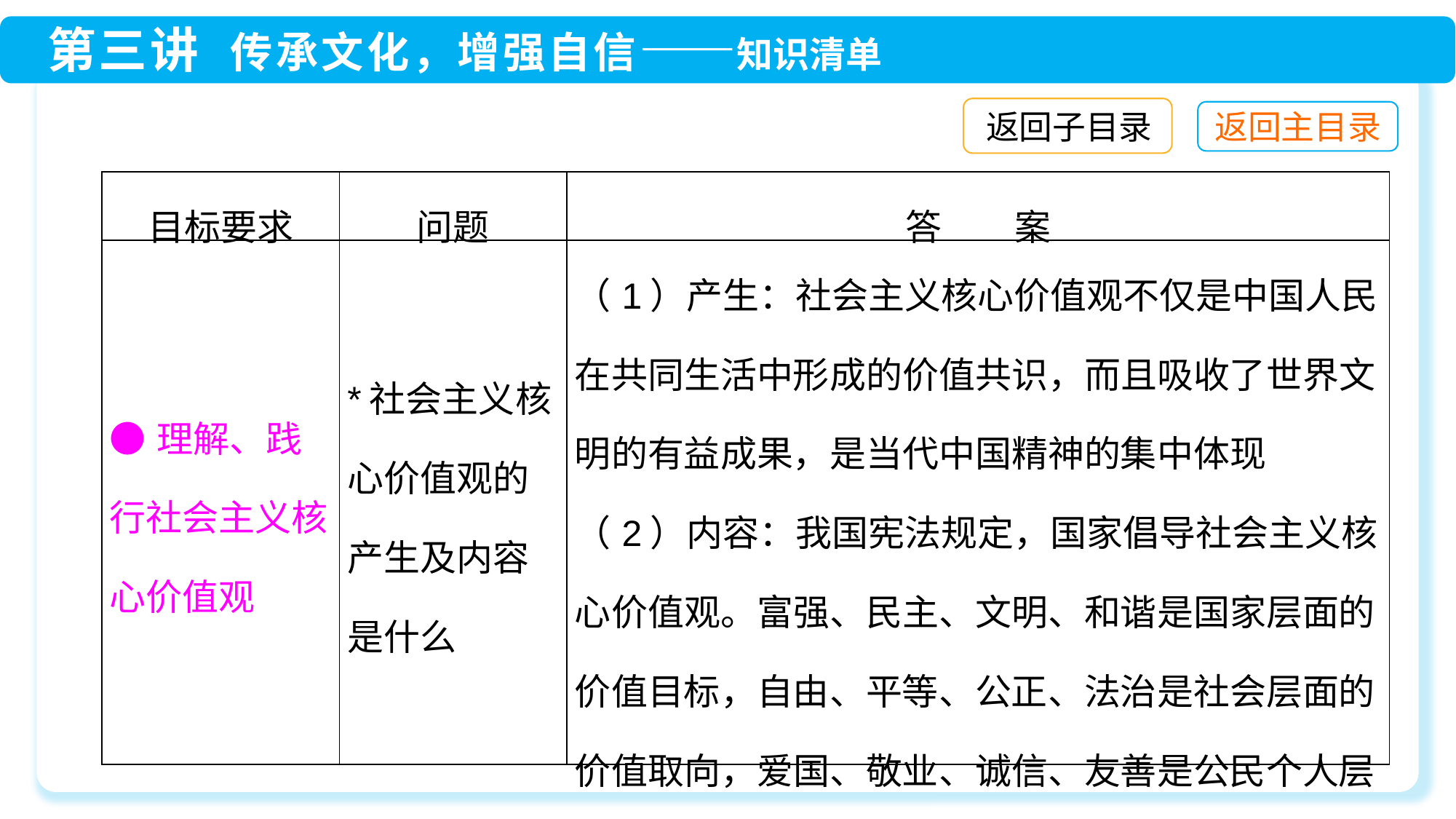

返回子目录
| 目标要求 | 问题 | 答　　案 |
| --- | --- | --- |
| ●理解、践行社会主义核心价值观 | \*社会主义核心价值观的产生及内容是什么 | （1）产生：社会主义核心价值观不仅是中国人民在共同生活中形成的价值共识，而且吸收了世界文明的有益成果，是当代中国精神的集中体现 （2）内容：我国宪法规定，国家倡导社会主义核心价值观。富强、民主、文明、和谐是国家层面的价值目标，自由、平等、公正、法治是社会层面的价值取向，爱国、敬业、诚信、友善是公民个人层面的价值准则 |